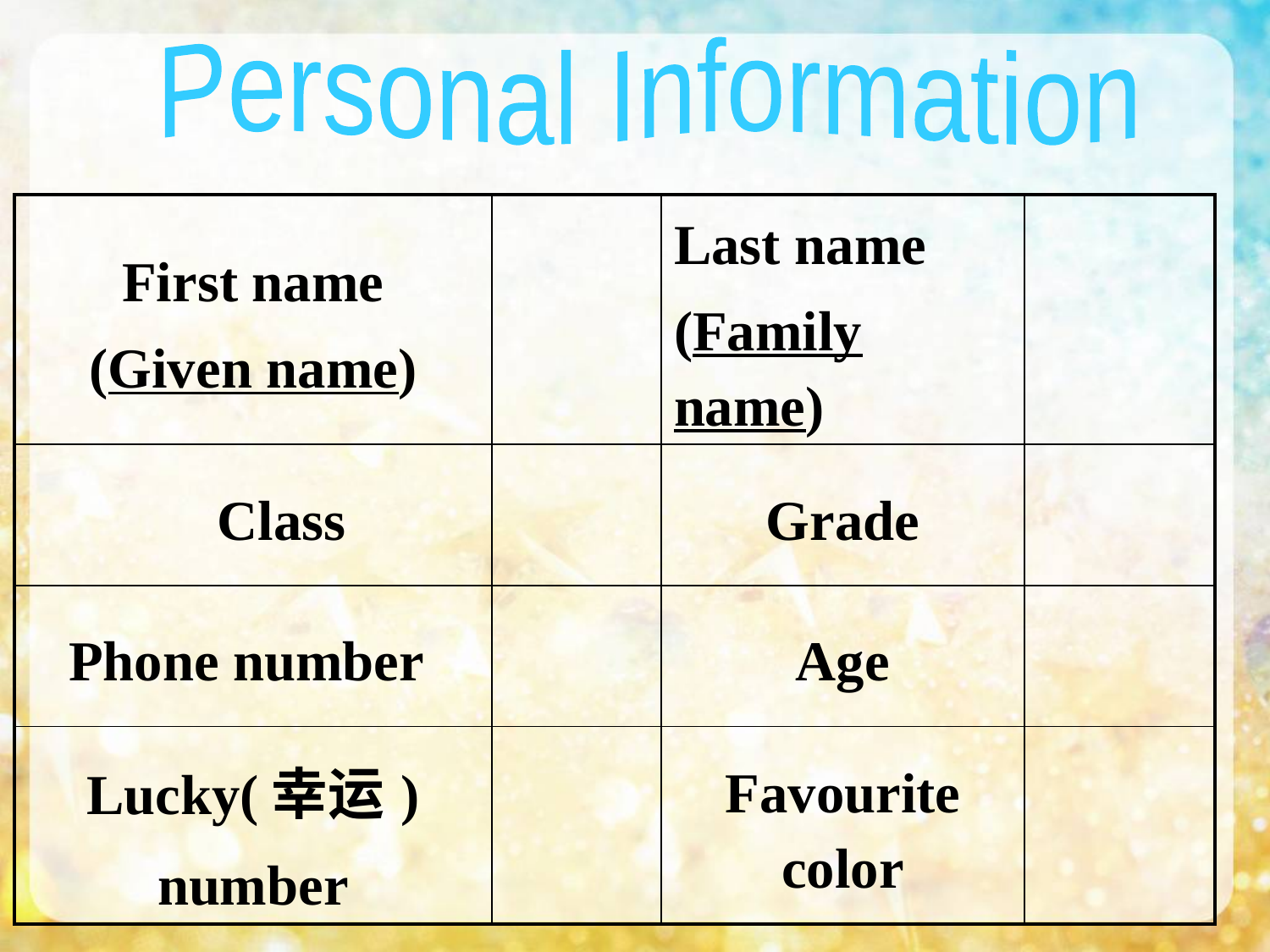

Personal Information
| First name (Given name) |  | Last name (Family name) |  |
| --- | --- | --- | --- |
| Class |  | Grade |  |
| Phone number |  | Age |  |
| Lucky(幸运) number |  | Favourite color |  |